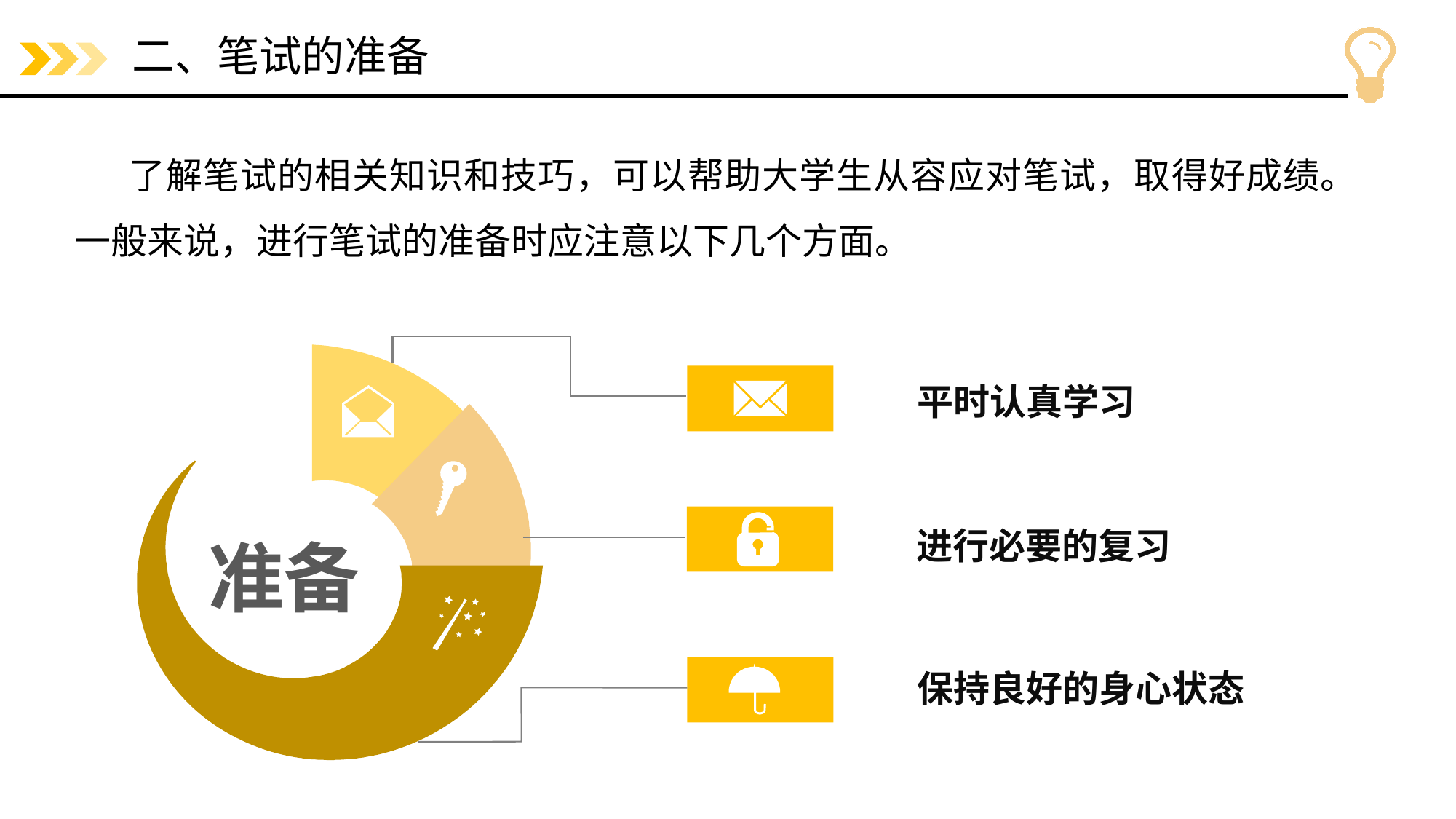

31
# 二、笔试的准备
了解笔试的相关知识和技巧，可以帮助大学生从容应对笔试，取得好成绩。一般来说，进行笔试的准备时应注意以下几个方面。

平时认真学习

进行必要的复习
准备

保持良好的身心状态